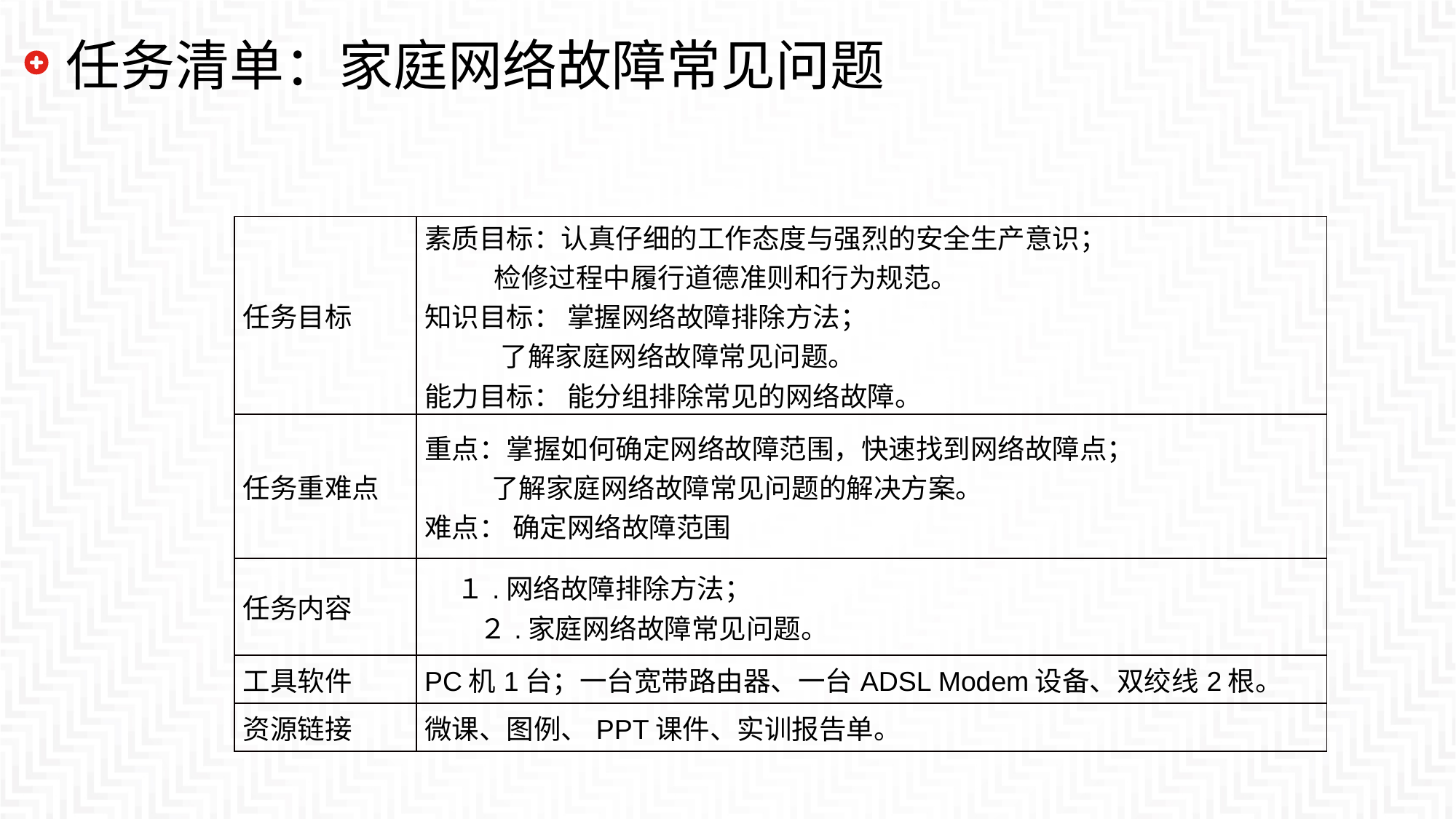

# 任务清单：家庭网络故障常见问题
| 任务目标 | 素质目标：认真仔细的工作态度与强烈的安全生产意识； 检修过程中履行道德准则和行为规范。 知识目标： 掌握网络故障排除方法； 了解家庭网络故障常见问题。 能力目标： 能分组排除常见的网络故障。 |
| --- | --- |
| 任务重难点 | 重点：掌握如何确定网络故障范围，快速找到网络故障点； 　　 了解家庭网络故障常见问题的解决方案。 难点： 确定网络故障范围 |
| 任务内容 | １.网络故障排除方法； 　　２.家庭网络故障常见问题。 |
| 工具软件 | PC机1台；一台宽带路由器、一台ADSL Modem设备、双绞线2根。 |
| 资源链接 | 微课、图例、PPT课件、实训报告单。 |